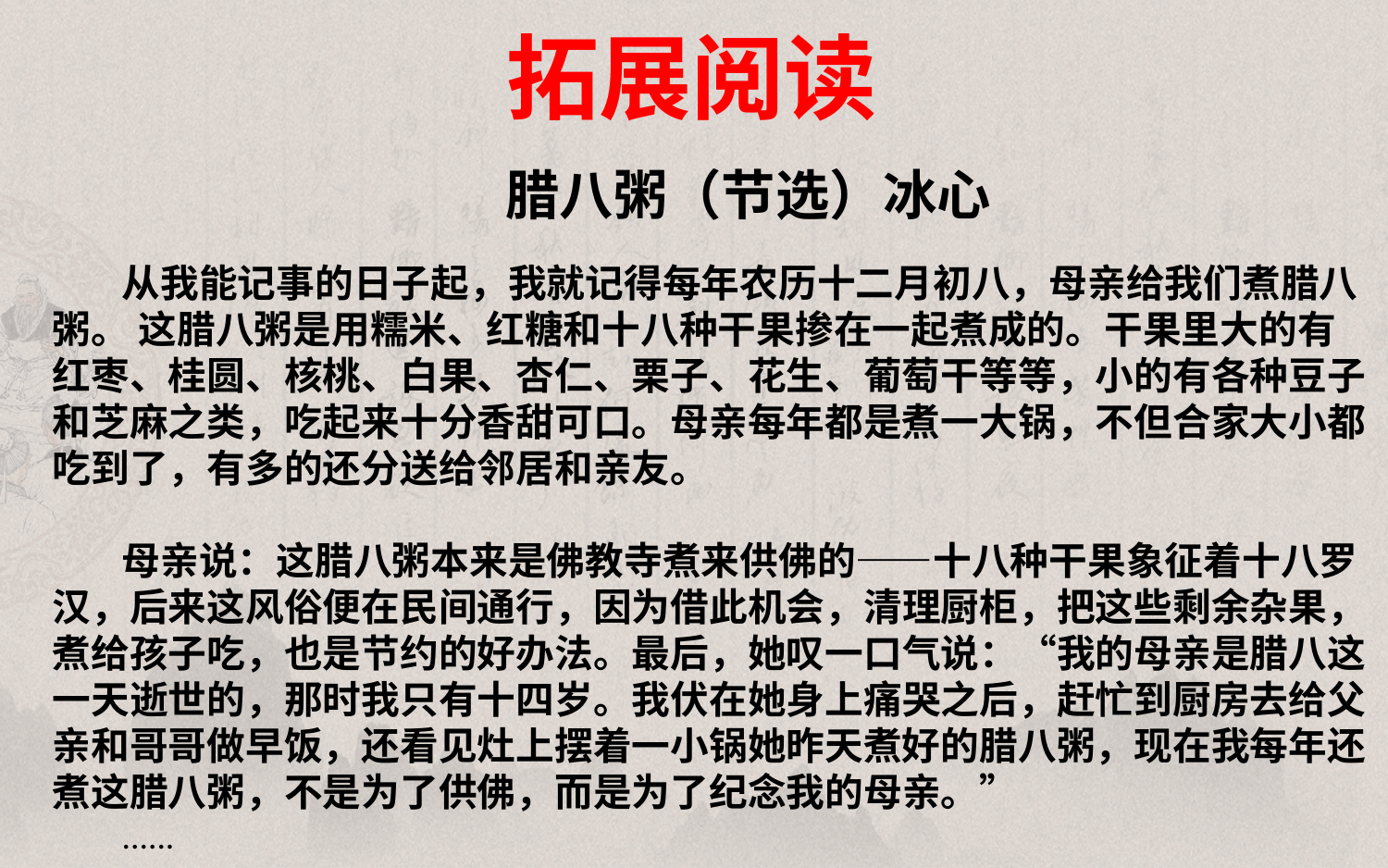

拓展阅读
腊八粥（节选）冰心
从我能记事的日子起，我就记得每年农历十二月初八，母亲给我们煮腊八粥。 这腊八粥是用糯米、红糖和十八种干果掺在一起煮成的。干果里大的有红枣、桂圆、核桃、白果、杏仁、栗子、花生、葡萄干等等，小的有各种豆子和芝麻之类，吃起来十分香甜可口。母亲每年都是煮一大锅，不但合家大小都吃到了，有多的还分送给邻居和亲友。

母亲说：这腊八粥本来是佛教寺煮来供佛的——十八种干果象征着十八罗汉，后来这风俗便在民间通行，因为借此机会，清理厨柜，把这些剩余杂果，煮给孩子吃，也是节约的好办法。最后，她叹一口气说：“我的母亲是腊八这一天逝世的，那时我只有十四岁。我伏在她身上痛哭之后，赶忙到厨房去给父亲和哥哥做早饭，还看见灶上摆着一小锅她昨天煮好的腊八粥，现在我每年还煮这腊八粥，不是为了供佛，而是为了纪念我的母亲。”
......